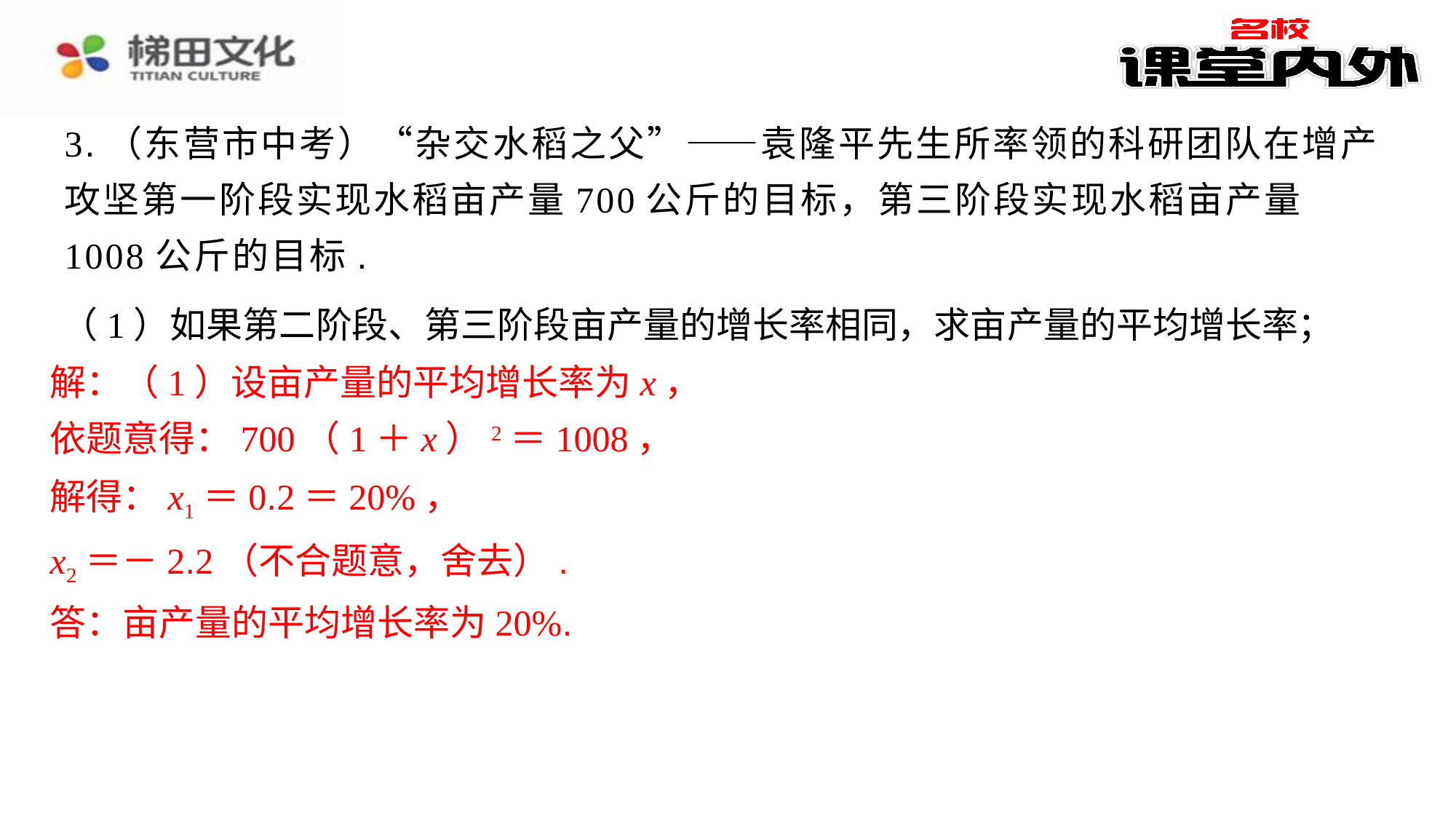

3.（东营市中考）“杂交水稻之父”——袁隆平先生所率领的科研团队在增产攻坚第一阶段实现水稻亩产量700公斤的目标，第三阶段实现水稻亩产量1008公斤的目标.
（1）如果第二阶段、第三阶段亩产量的增长率相同，求亩产量的平均增长率；
解：（1）设亩产量的平均增长率为x，
依题意得：700（1＋x）2＝1008，
解得：x1＝0.2＝20%，
x2＝－2.2（不合题意，舍去）.
答：亩产量的平均增长率为20%.